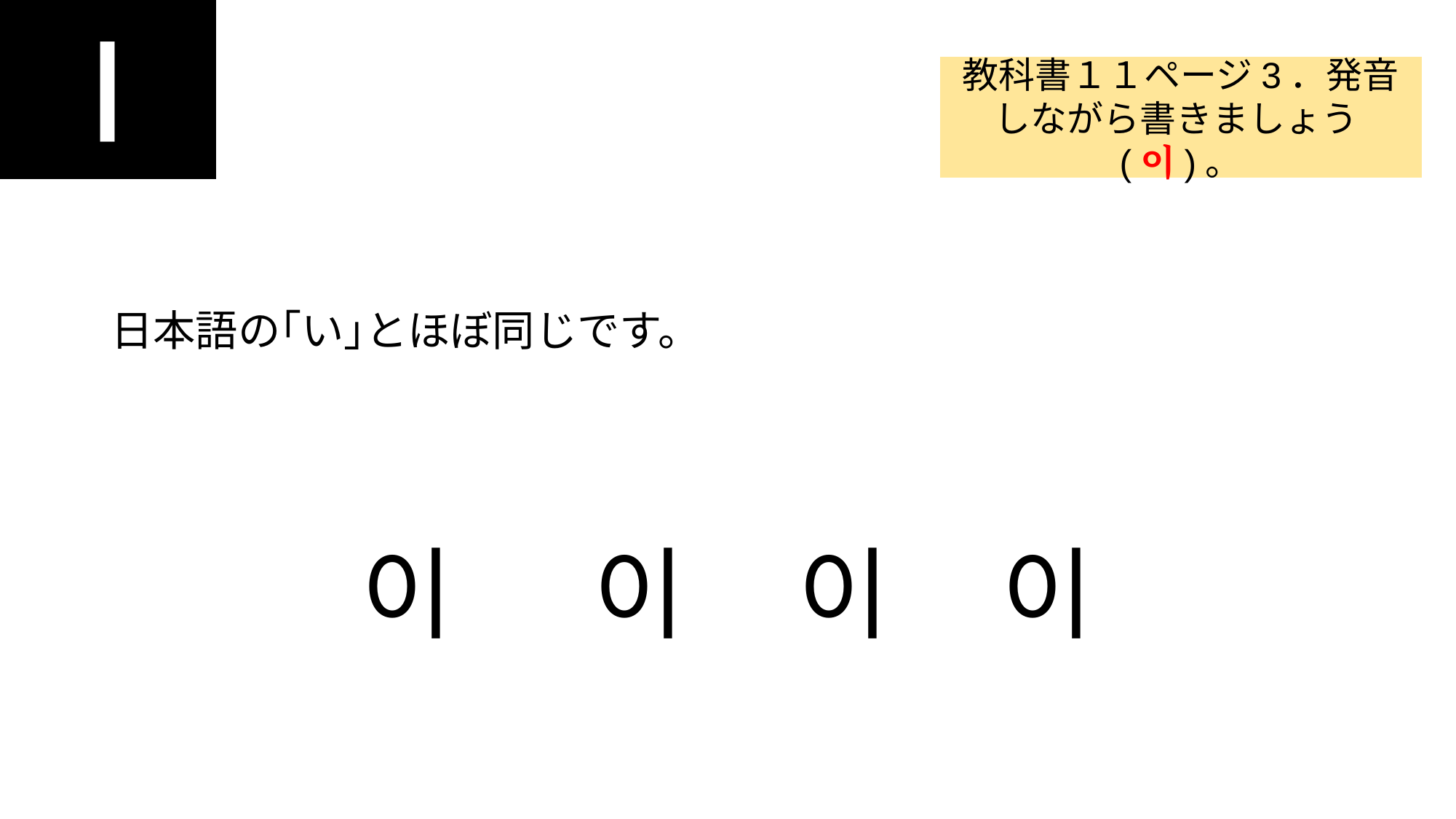

ㅣ
#
教科書１１ページ3．発音しながら書きましょう(이)。

日本語の｢い｣とほぼ同じです。

이     이    이    이